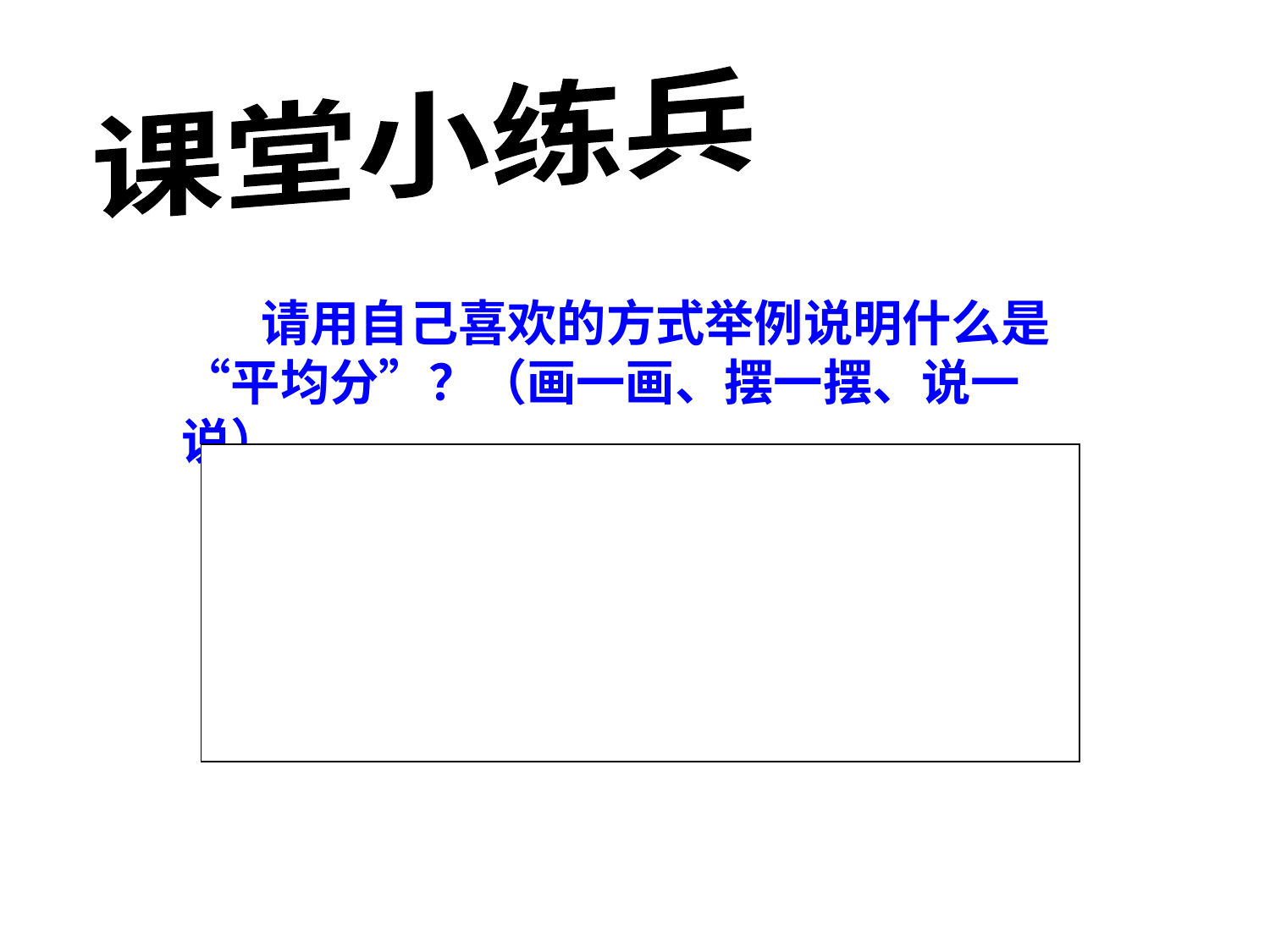

课堂小练兵
      请用自己喜欢的方式举例说明什么是“平均分”？（画一画、摆一摆、说一说）